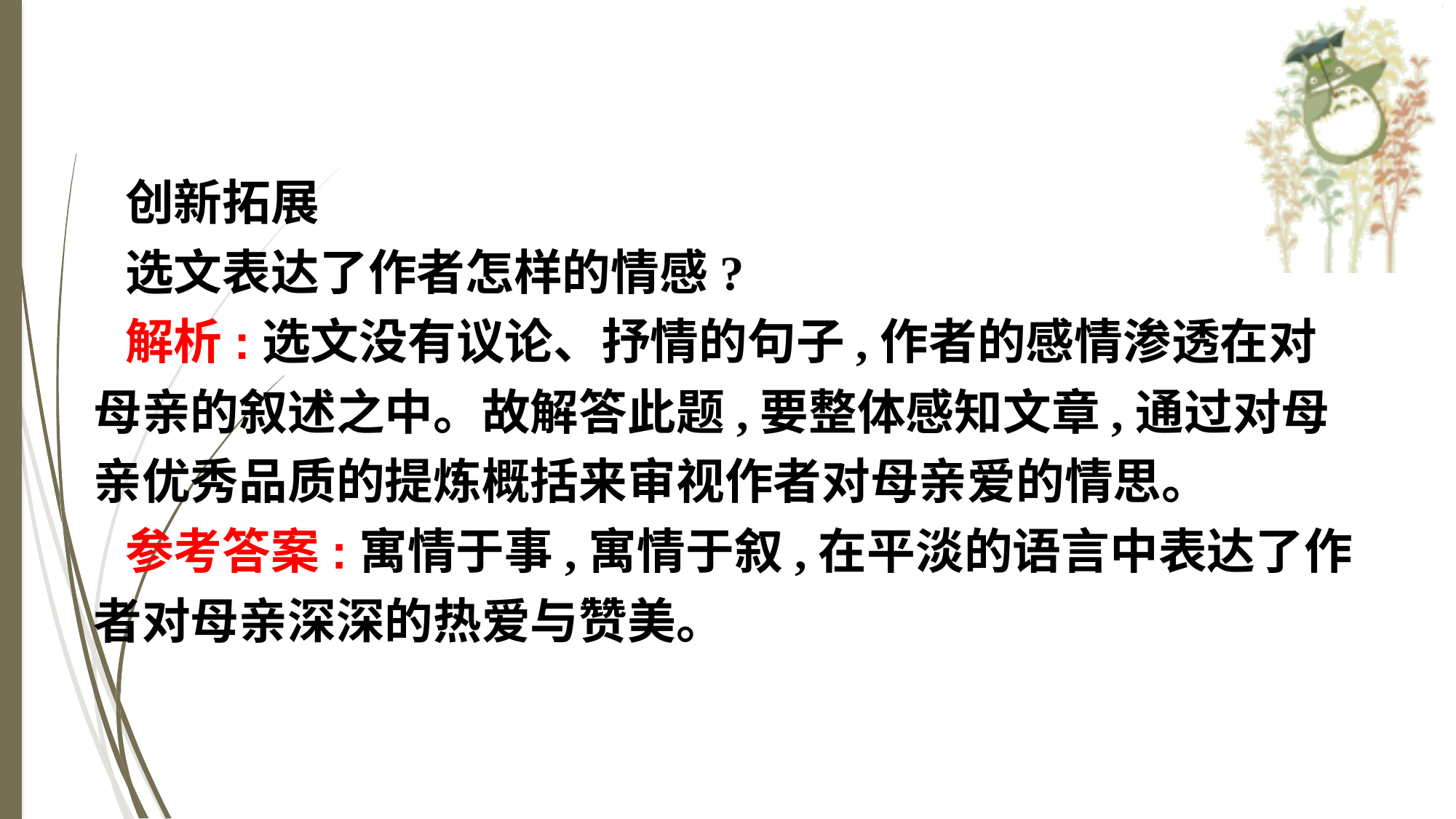

创新拓展
选文表达了作者怎样的情感?
解析:选文没有议论、抒情的句子,作者的感情渗透在对母亲的叙述之中。故解答此题,要整体感知文章,通过对母亲优秀品质的提炼概括来审视作者对母亲爱的情思。
参考答案:寓情于事,寓情于叙,在平淡的语言中表达了作者对母亲深深的热爱与赞美。